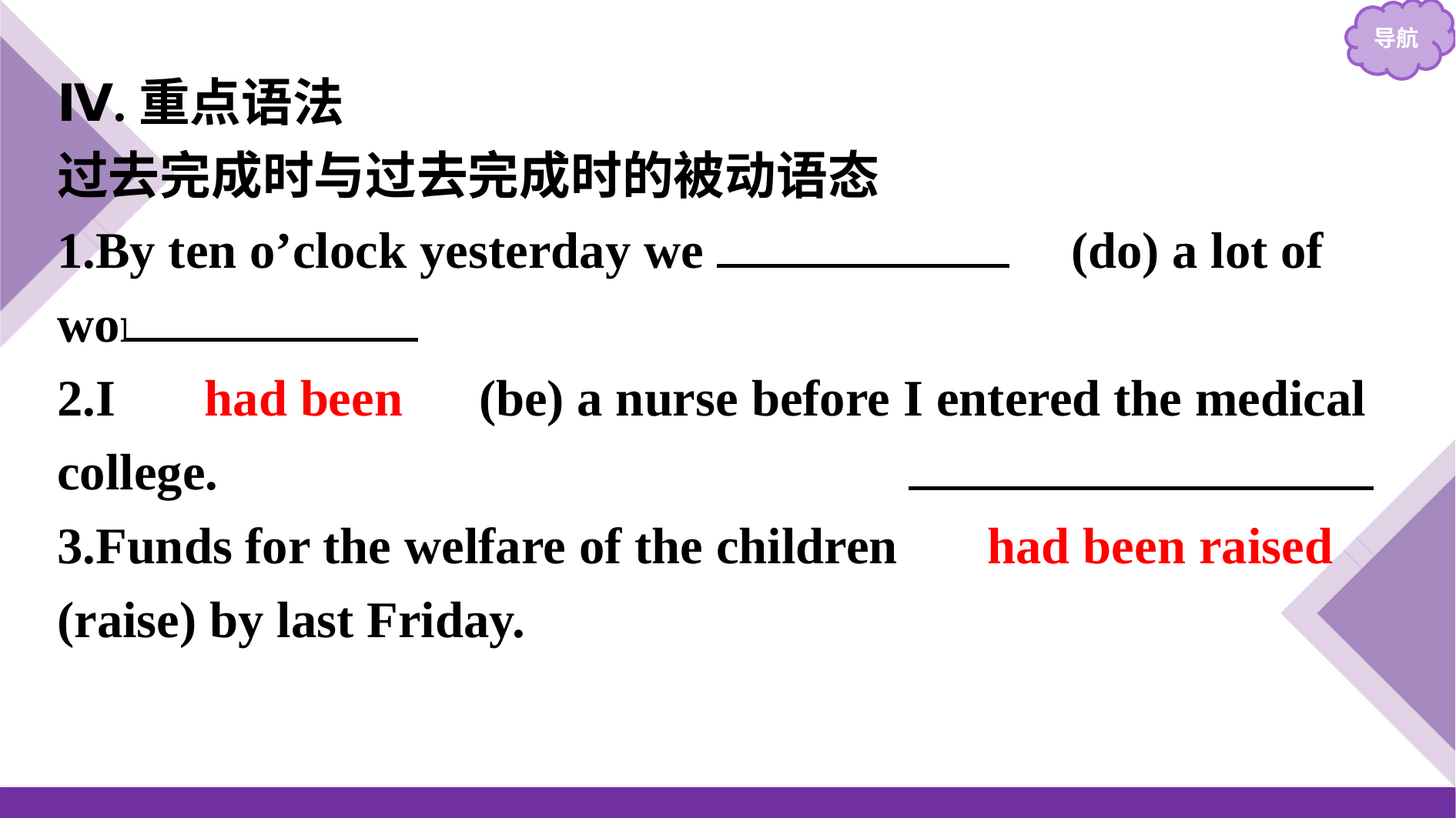

Ⅳ.重点语法
过去完成时与过去完成时的被动语态
1.By ten o’clock yesterday we 　had done　(do) a lot of work.
2.I 　had been　(be) a nurse before I entered the medical college.
3.Funds for the welfare of the children 　had been raised　(raise) by last Friday.